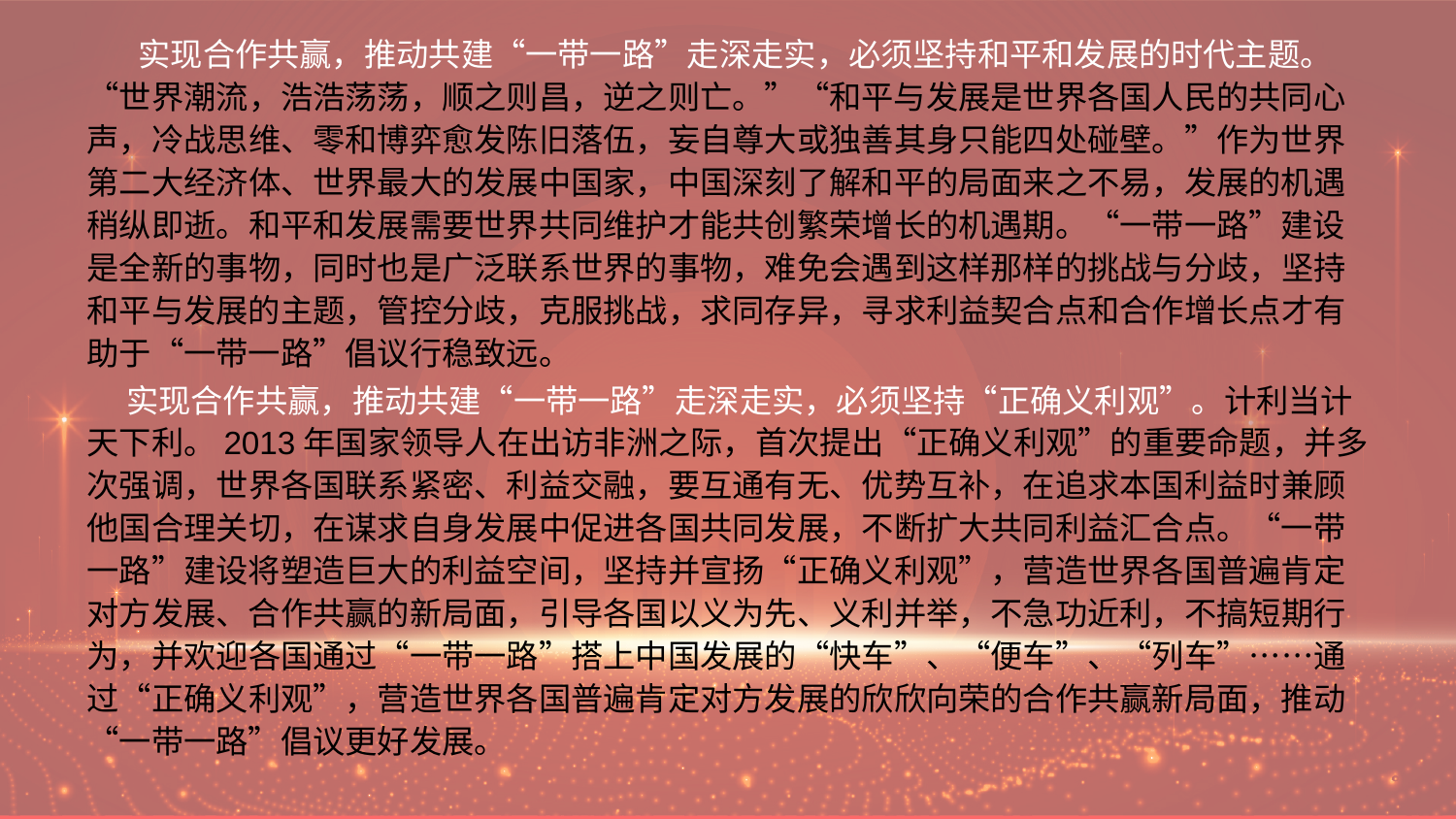

实现合作共赢，推动共建“一带一路”走深走实，必须坚持和平和发展的时代主题。“世界潮流，浩浩荡荡，顺之则昌，逆之则亡。”“和平与发展是世界各国人民的共同心声，冷战思维、零和博弈愈发陈旧落伍，妄自尊大或独善其身只能四处碰壁。”作为世界第二大经济体、世界最大的发展中国家，中国深刻了解和平的局面来之不易，发展的机遇稍纵即逝。和平和发展需要世界共同维护才能共创繁荣增长的机遇期。“一带一路”建设是全新的事物，同时也是广泛联系世界的事物，难免会遇到这样那样的挑战与分歧，坚持和平与发展的主题，管控分歧，克服挑战，求同存异，寻求利益契合点和合作增长点才有助于“一带一路”倡议行稳致远。
　 实现合作共赢，推动共建“一带一路”走深走实，必须坚持“正确义利观”。计利当计天下利。2013年国家领导人在出访非洲之际，首次提出“正确义利观”的重要命题，并多次强调，世界各国联系紧密、利益交融，要互通有无、优势互补，在追求本国利益时兼顾他国合理关切，在谋求自身发展中促进各国共同发展，不断扩大共同利益汇合点。“一带一路”建设将塑造巨大的利益空间，坚持并宣扬“正确义利观”，营造世界各国普遍肯定对方发展、合作共赢的新局面，引导各国以义为先、义利并举，不急功近利，不搞短期行为，并欢迎各国通过“一带一路”搭上中国发展的“快车”、“便车”、“列车”……通过“正确义利观”，营造世界各国普遍肯定对方发展的欣欣向荣的合作共赢新局面，推动“一带一路”倡议更好发展。